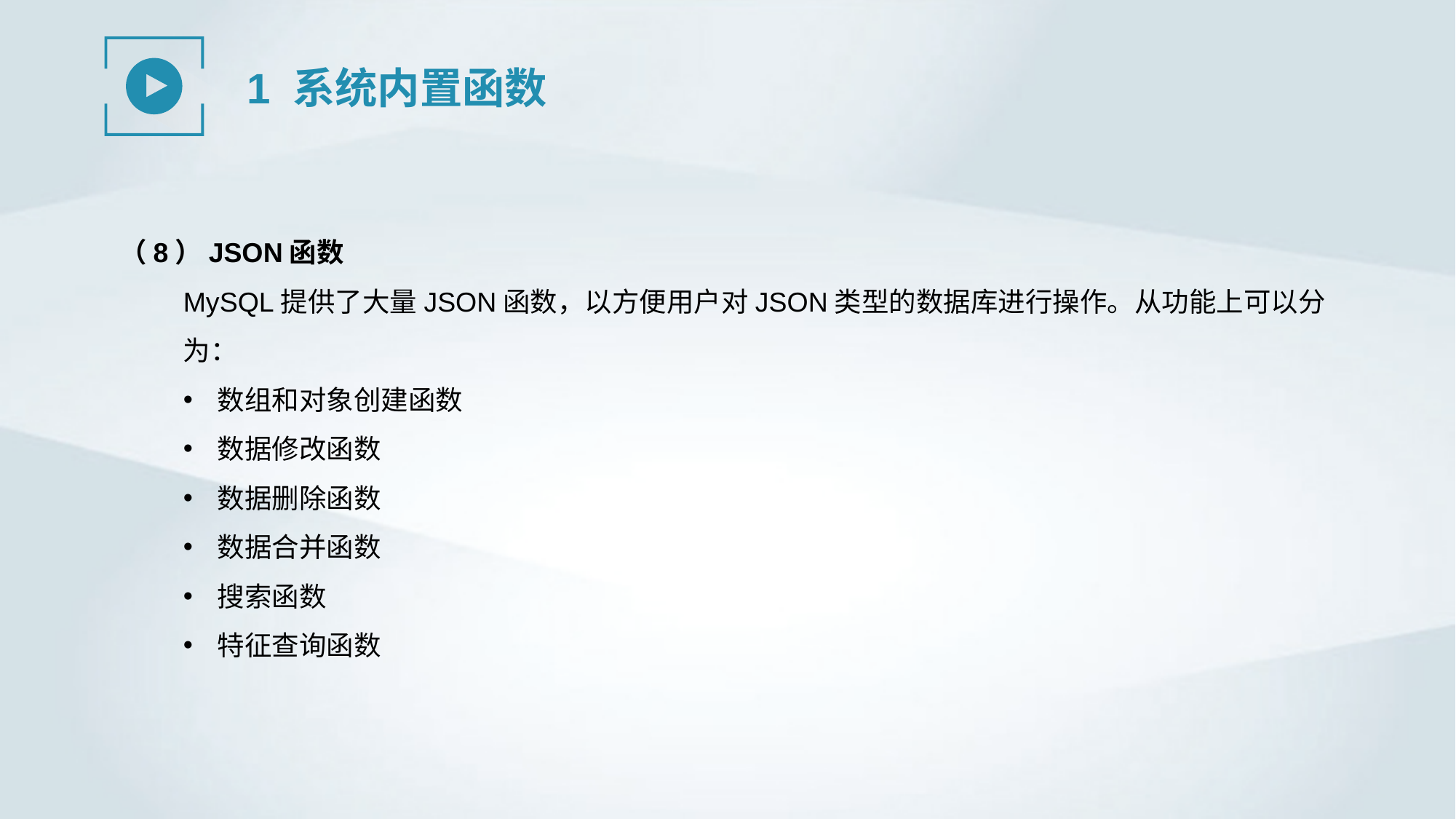

1 系统内置函数
（8）JSON函数
MySQL提供了大量JSON函数，以方便用户对JSON类型的数据库进行操作。从功能上可以分为：
数组和对象创建函数
数据修改函数
数据删除函数
数据合并函数
搜索函数
特征查询函数